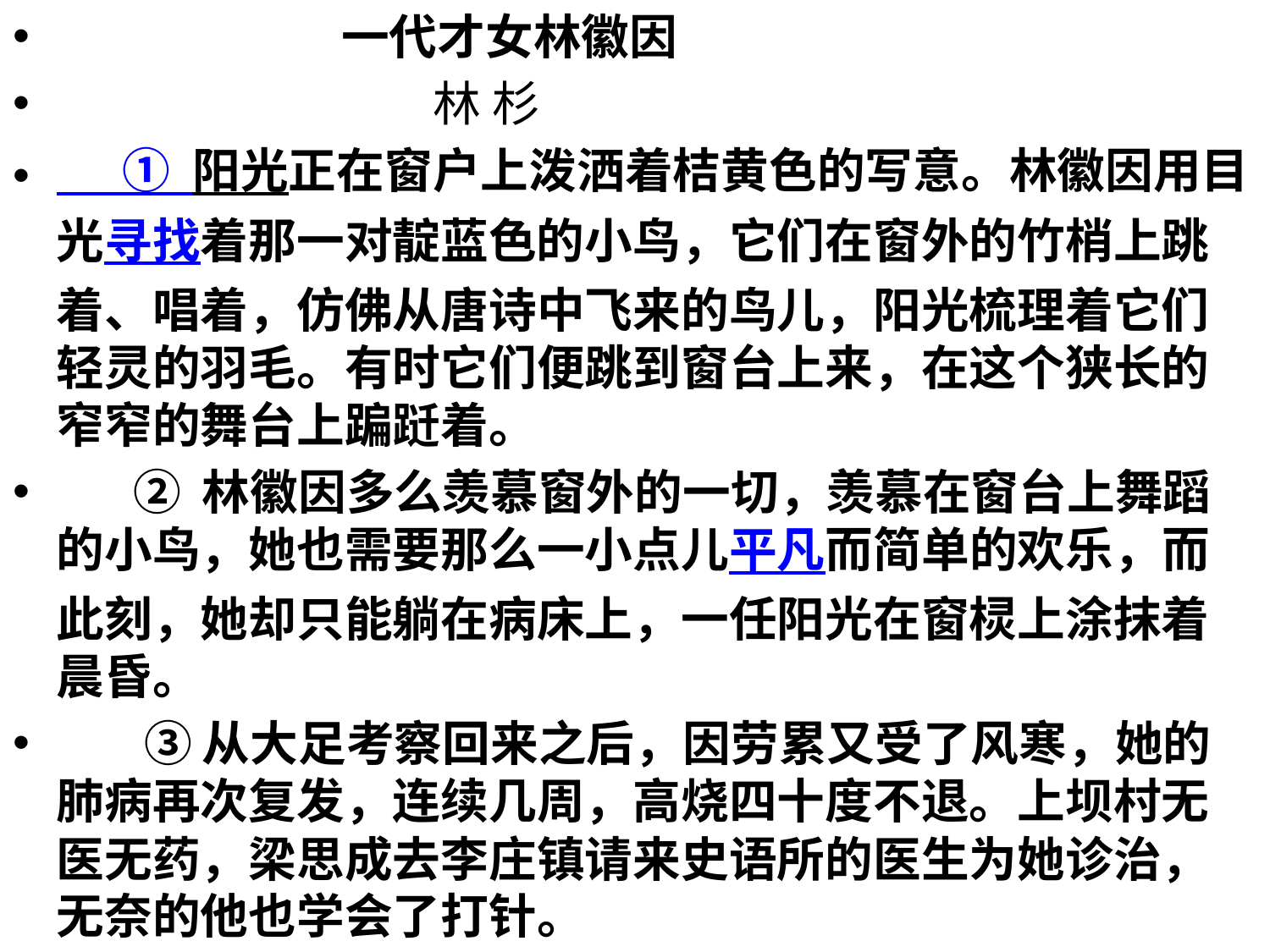

一代才女林徽因
                                  林 杉
      ①  阳光正在窗户上泼洒着桔黄色的写意。林徽因用目光寻找着那一对靛蓝色的小鸟，它们在窗外的竹梢上跳着、唱着，仿佛从唐诗中飞来的鸟儿，阳光梳理着它们轻灵的羽毛。有时它们便跳到窗台上来，在这个狭长的窄窄的舞台上蹁跹着。
       ② 林徽因多么羡慕窗外的一切，羡慕在窗台上舞蹈的小鸟，她也需要那么一小点儿平凡而简单的欢乐，而此刻，她却只能躺在病床上，一任阳光在窗棂上涂抹着晨昏。
        ③从大足考察回来之后，因劳累又受了风寒，她的肺病再次复发，连续几周，高烧四十度不退。上坝村无医无药，梁思成去李庄镇请来史语所的医生为她诊治，无奈的他也学会了打针。